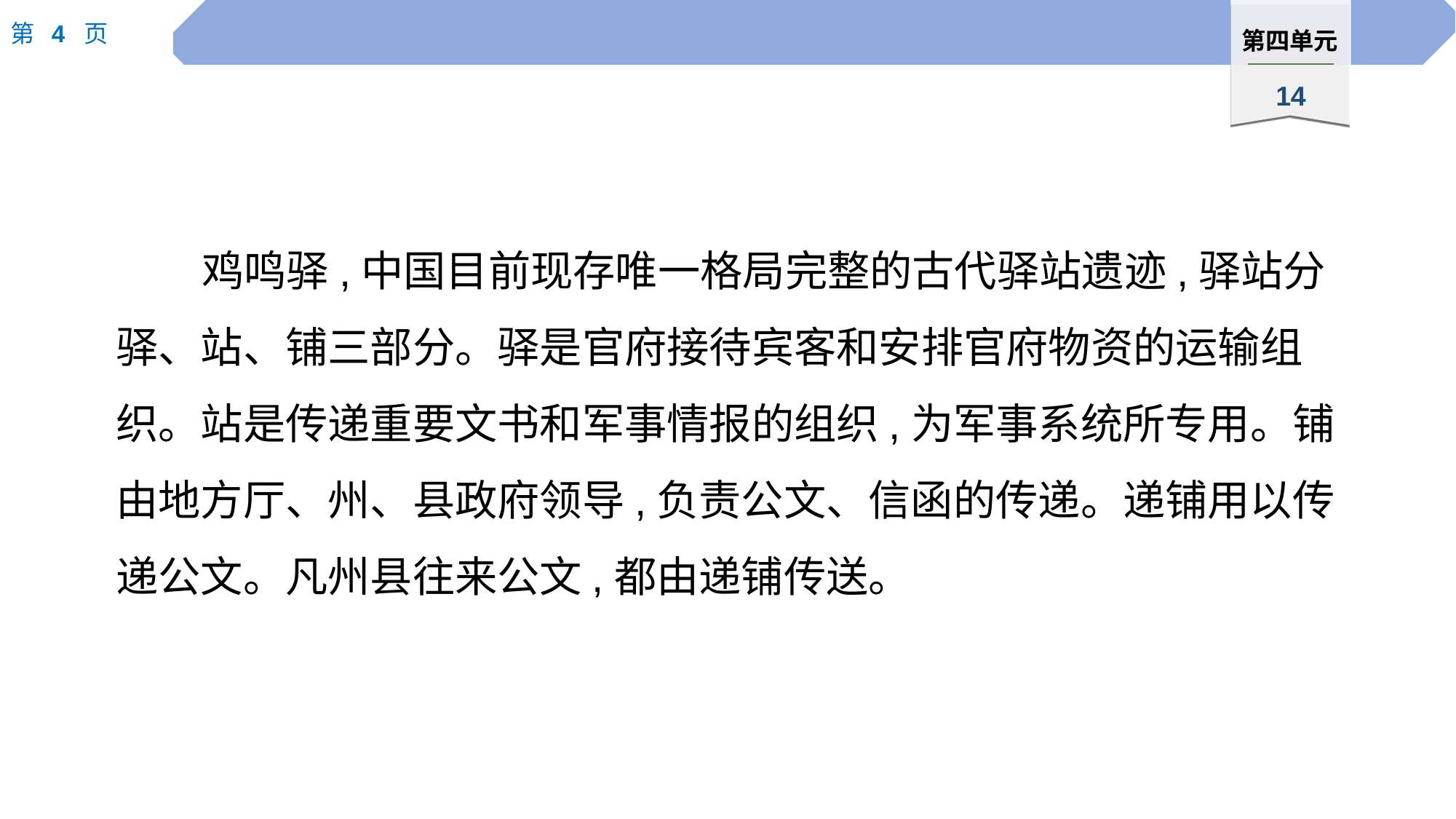

鸡鸣驿,中国目前现存唯一格局完整的古代驿站遗迹,驿站分驿、站、铺三部分。驿是官府接待宾客和安排官府物资的运输组织。站是传递重要文书和军事情报的组织,为军事系统所专用。铺由地方厅、州、县政府领导,负责公文、信函的传递。递铺用以传递公文。凡州县往来公文,都由递铺传送。